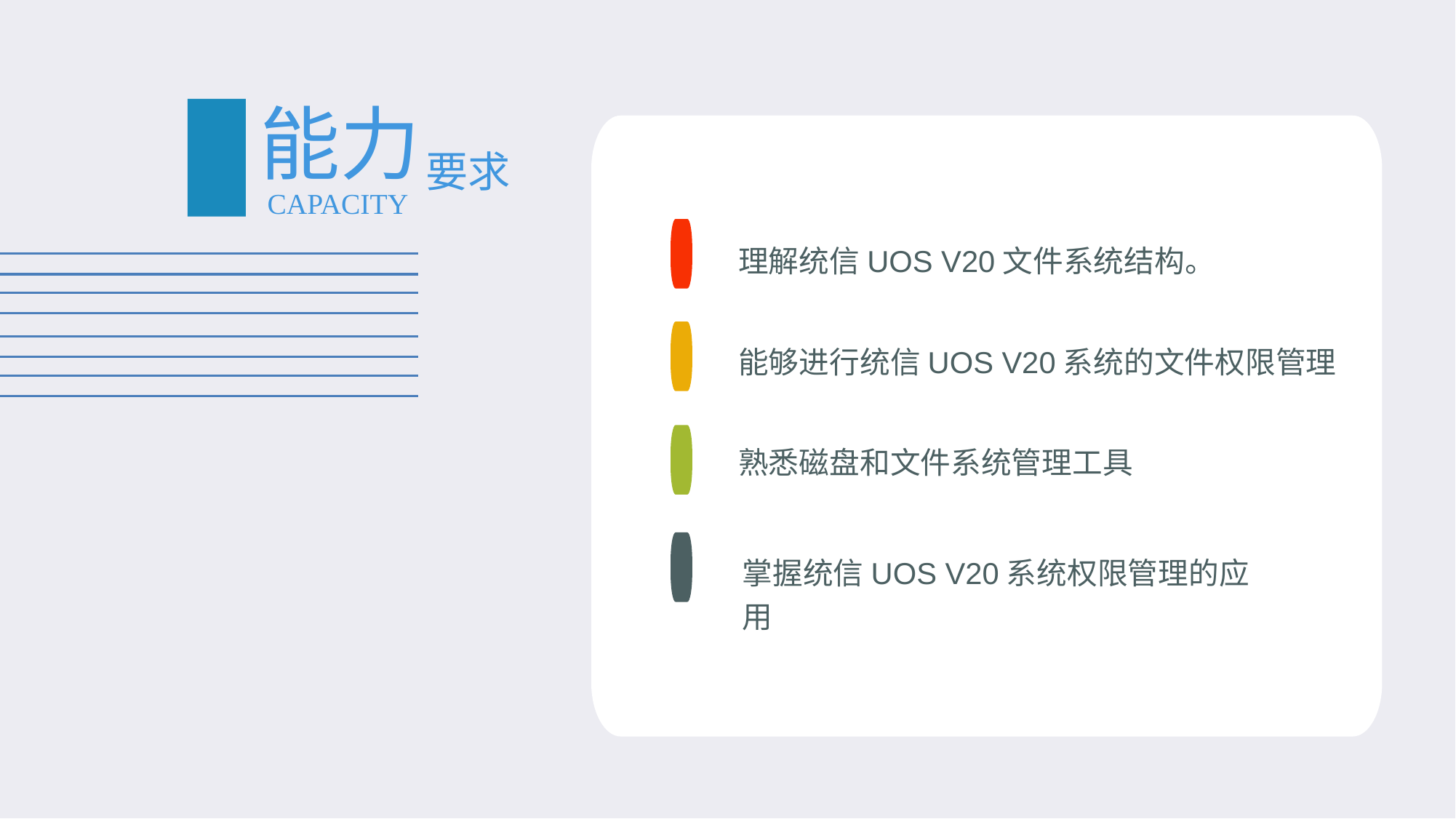

#
能力
要求

CAPACITY

理解统信UOS V20文件系统结构。

能够进行统信UOS V20系统的文件权限管理

熟悉磁盘和文件系统管理工具

掌握统信UOS V20系统权限管理的应用